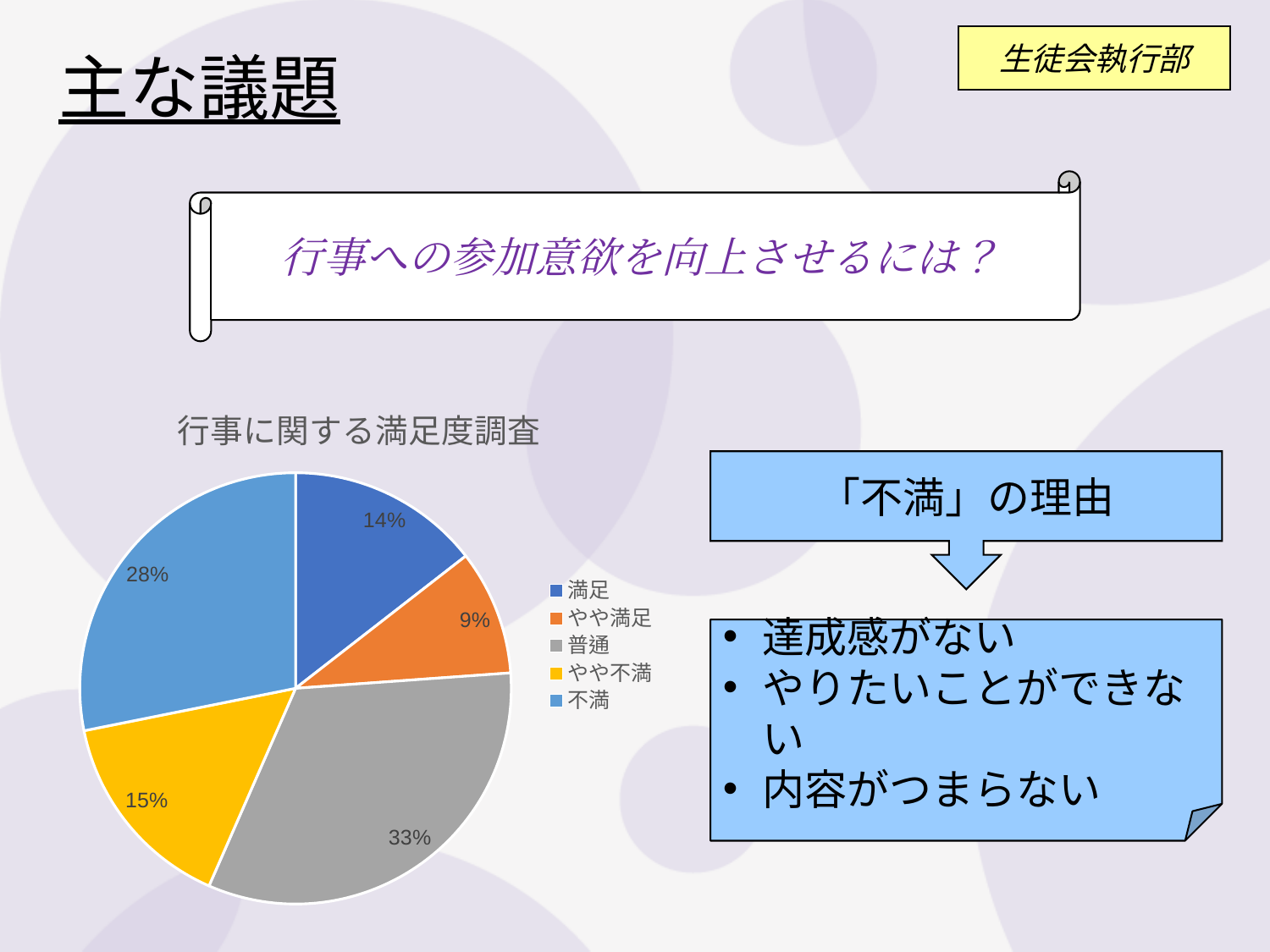

主な議題
行事への参加意欲を向上させるには？

### Chart: 行事に関する満足度調査

| Category | 人数 |
|---|---|
| 満足 | 54.0 |
| やや満足 | 35.0 |
| 普通 | 122.0 |
| やや不満 | 57.0 |
| 不満 | 105.0 |
「不満」の理由
達成感がない
やりたいことができない
内容がつまらない